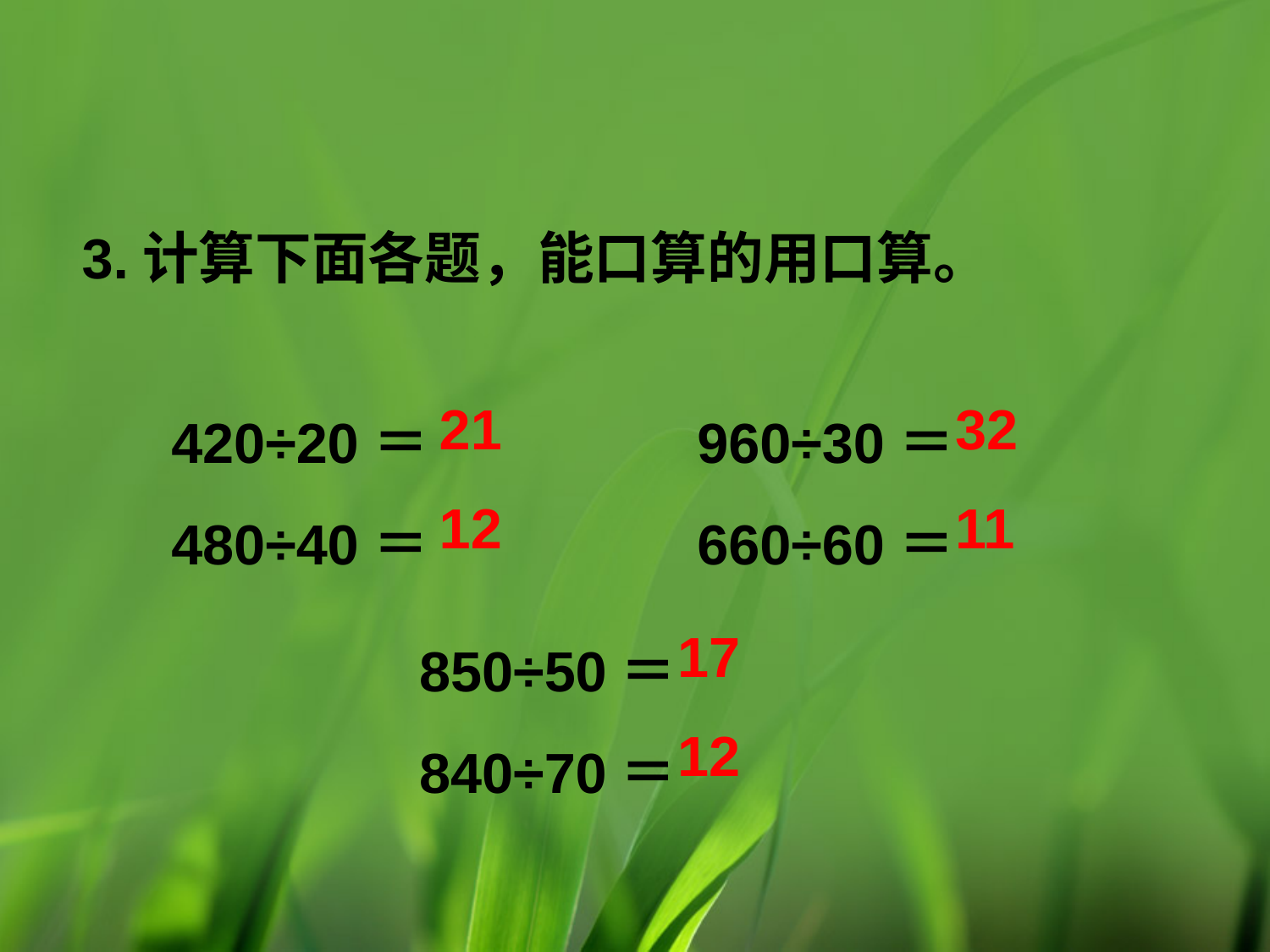

3.计算下面各题，能口算的用口算。
420÷20＝
480÷40＝
960÷30＝
660÷60＝
21
32
12
11
850÷50＝
840÷70＝
17
12